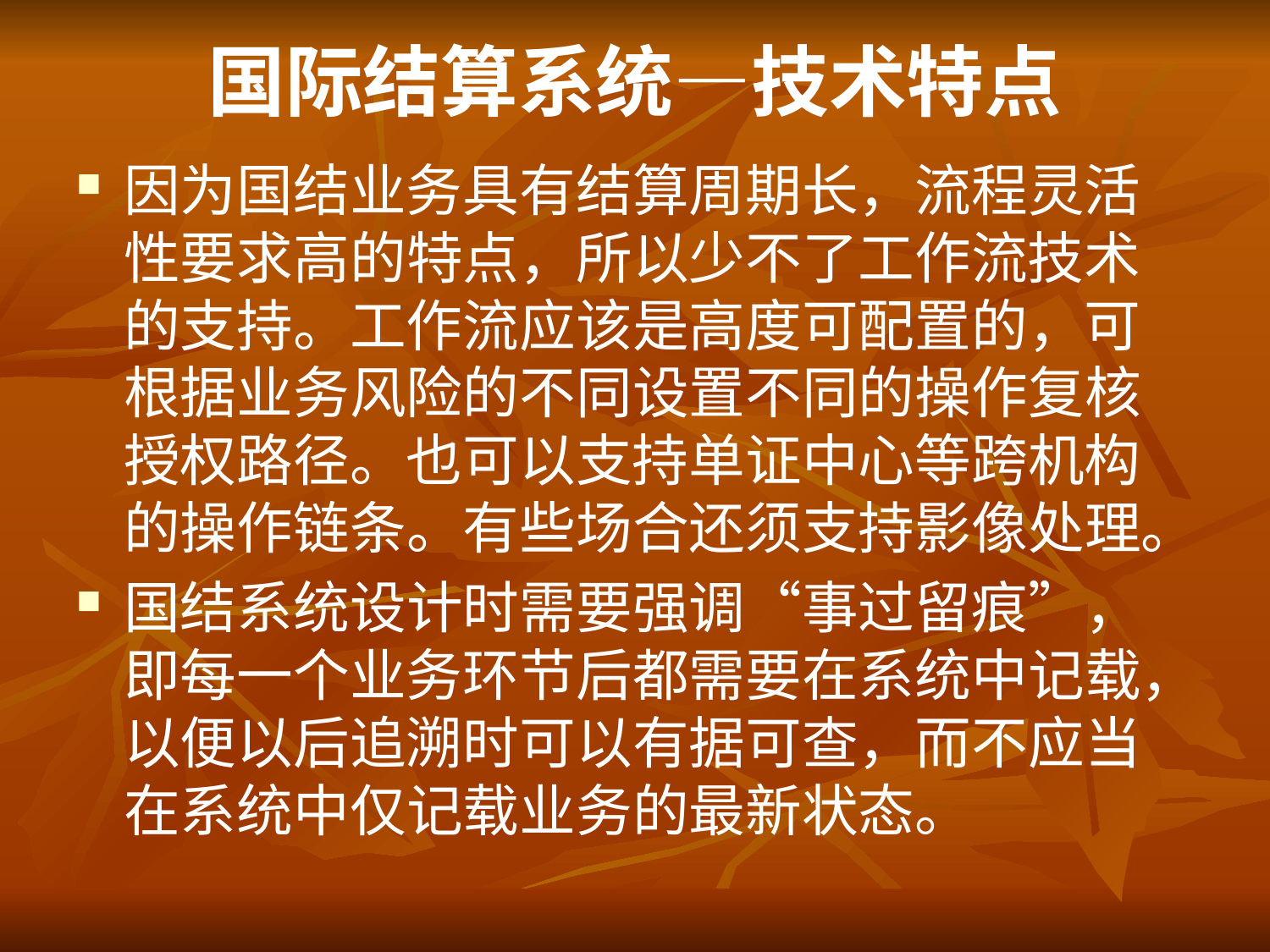

# 国际结算系统—技术特点
因为国结业务具有结算周期长，流程灵活性要求高的特点，所以少不了工作流技术的支持。工作流应该是高度可配置的，可根据业务风险的不同设置不同的操作复核授权路径。也可以支持单证中心等跨机构的操作链条。有些场合还须支持影像处理。
国结系统设计时需要强调“事过留痕”，即每一个业务环节后都需要在系统中记载，以便以后追溯时可以有据可查，而不应当在系统中仅记载业务的最新状态。